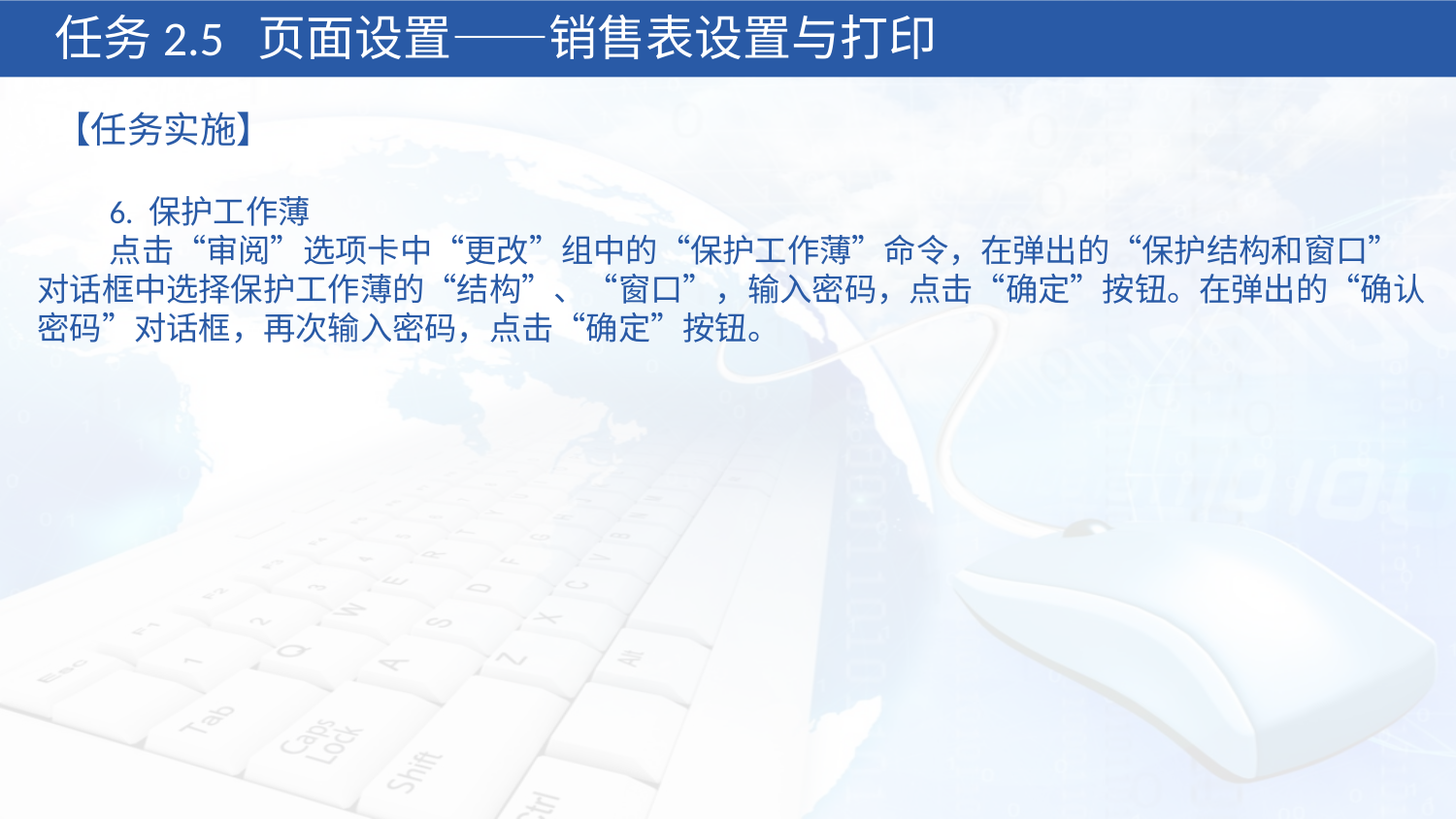

任务2.5  页面设置——销售表设置与打印
【任务实施】
    6. 保护工作薄
   点击“审阅”选项卡中“更改”组中的“保护工作薄”命令，在弹出的“保护结构和窗口”对话框中选择保护工作薄的“结构”、“窗口”，输入密码，点击“确定”按钮。在弹出的“确认密码”对话框，再次输入密码，点击“确定”按钮。